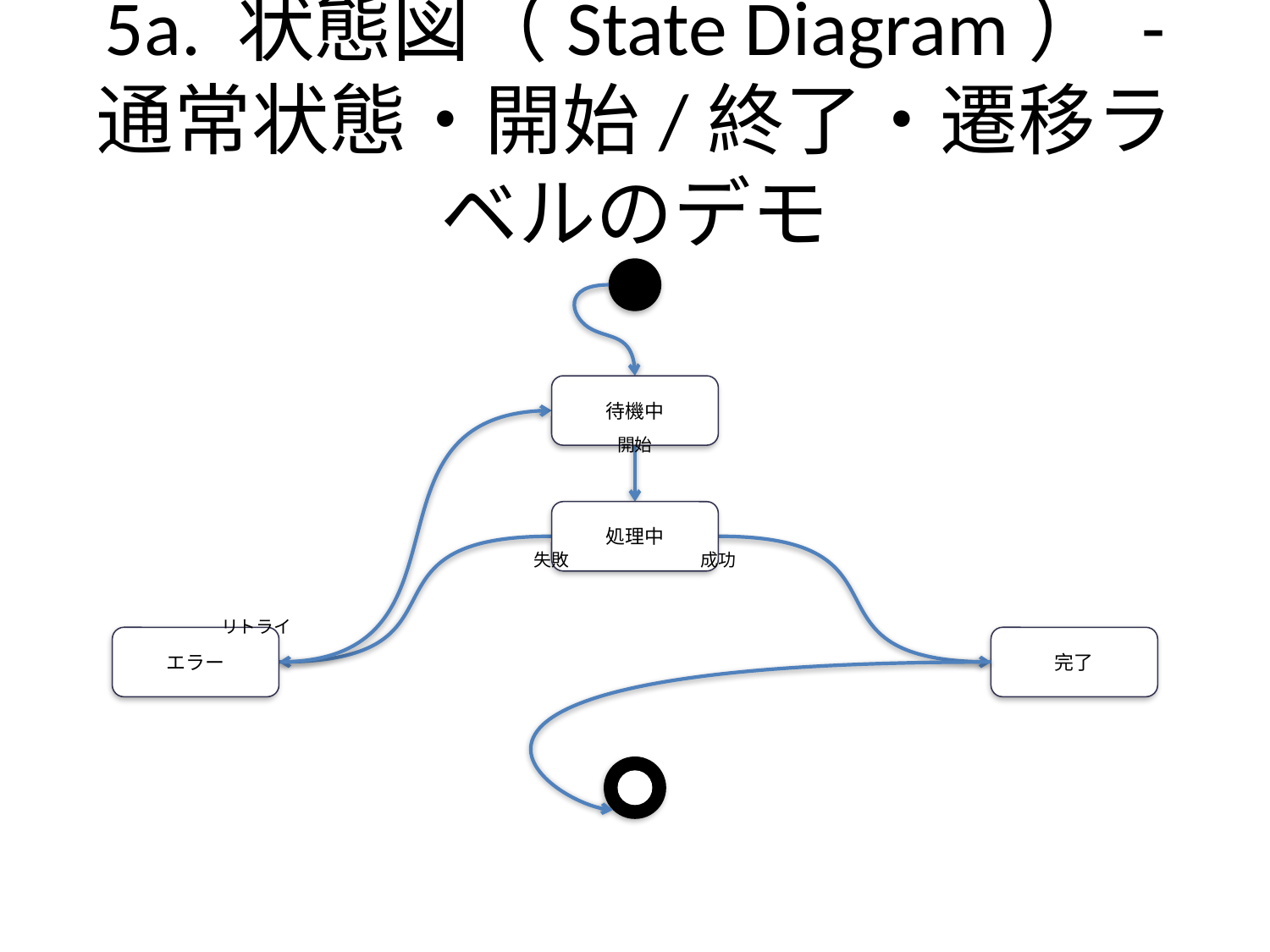

# 5a. 状態図（State Diagram） - 通常状態・開始/終了・遷移ラベルのデモ

待機中
開始
処理中
失敗
成功
リトライ
エラー
完了